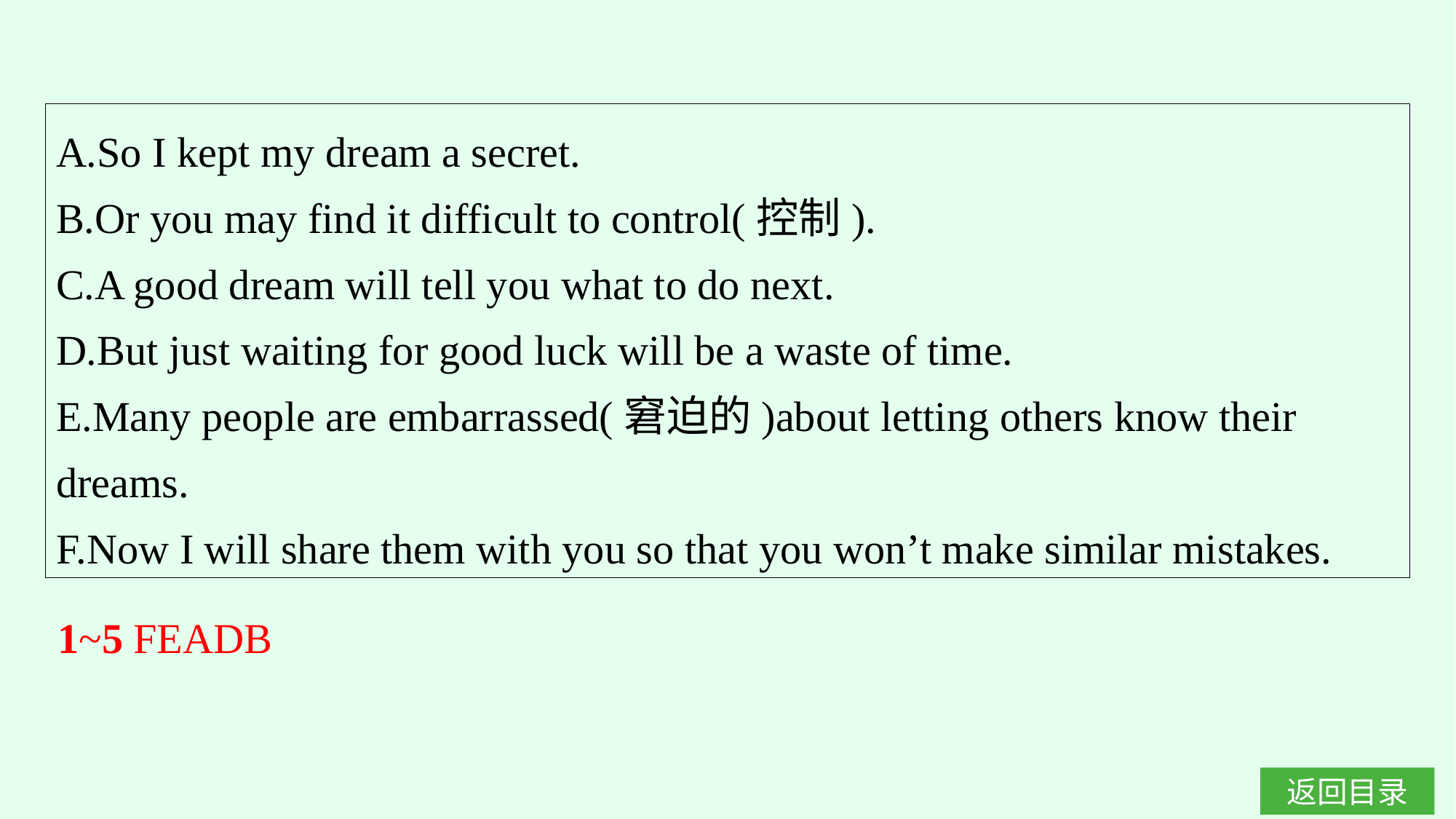

A.So I kept my dream a secret.
B.Or you may find it difficult to control(控制).
C.A good dream will tell you what to do next.
D.But just waiting for good luck will be a waste of time.
E.Many people are embarrassed(窘迫的)about letting others know their dreams.
F.Now I will share them with you so that you won’t make similar mistakes.
1~5 FEADB